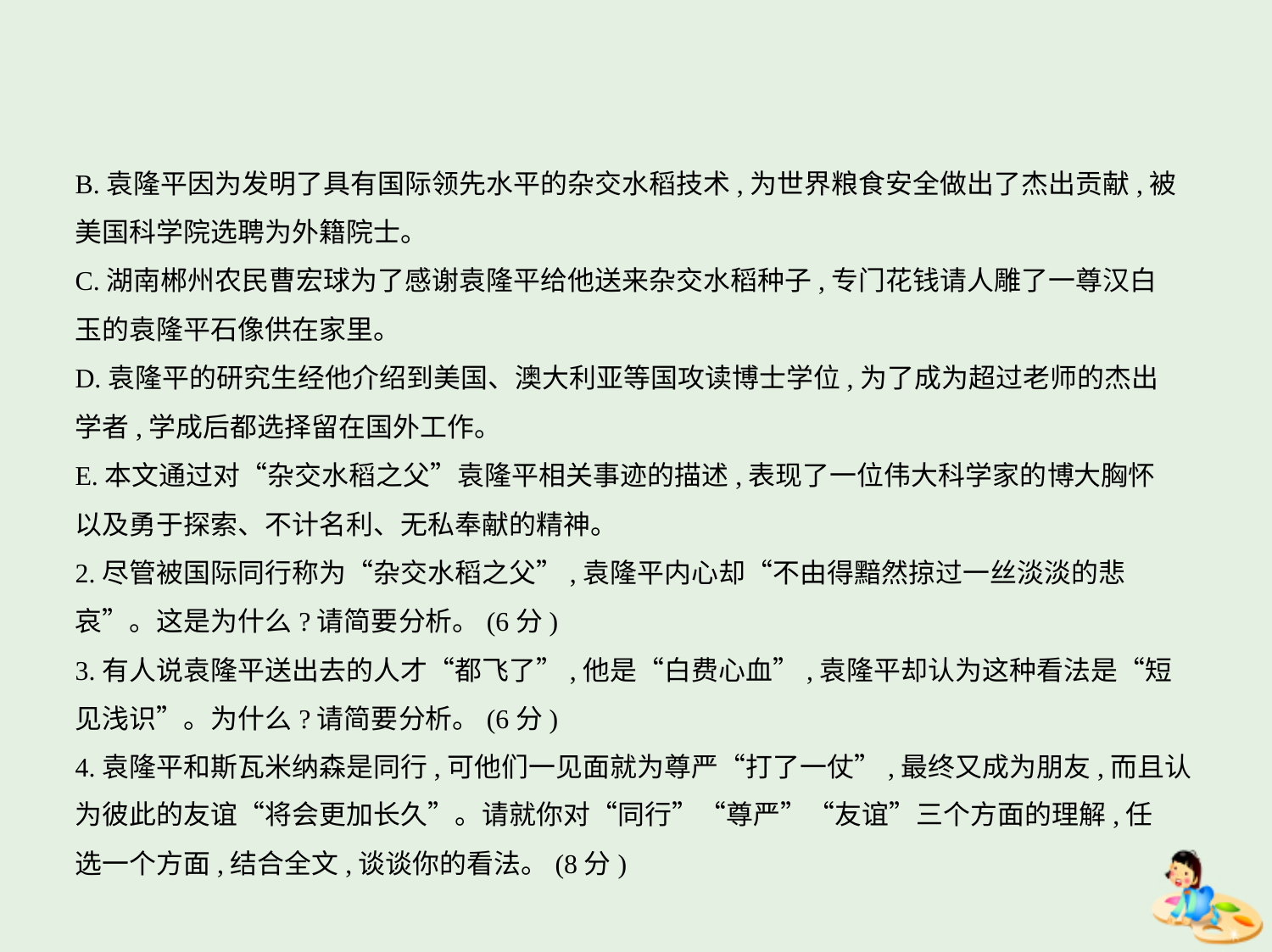

B.袁隆平因为发明了具有国际领先水平的杂交水稻技术,为世界粮食安全做出了杰出贡献,被
美国科学院选聘为外籍院士。
C.湖南郴州农民曹宏球为了感谢袁隆平给他送来杂交水稻种子,专门花钱请人雕了一尊汉白
玉的袁隆平石像供在家里。
D.袁隆平的研究生经他介绍到美国、澳大利亚等国攻读博士学位,为了成为超过老师的杰出
学者,学成后都选择留在国外工作。
E.本文通过对“杂交水稻之父”袁隆平相关事迹的描述,表现了一位伟大科学家的博大胸怀
以及勇于探索、不计名利、无私奉献的精神。
2.尽管被国际同行称为“杂交水稻之父”,袁隆平内心却“不由得黯然掠过一丝淡淡的悲
哀”。这是为什么?请简要分析。(6分)
3.有人说袁隆平送出去的人才“都飞了”,他是“白费心血”,袁隆平却认为这种看法是“短
见浅识”。为什么?请简要分析。(6分)
4.袁隆平和斯瓦米纳森是同行,可他们一见面就为尊严“打了一仗”,最终又成为朋友,而且认
为彼此的友谊“将会更加长久”。请就你对“同行”“尊严”“友谊”三个方面的理解,任
选一个方面,结合全文,谈谈你的看法。(8分)